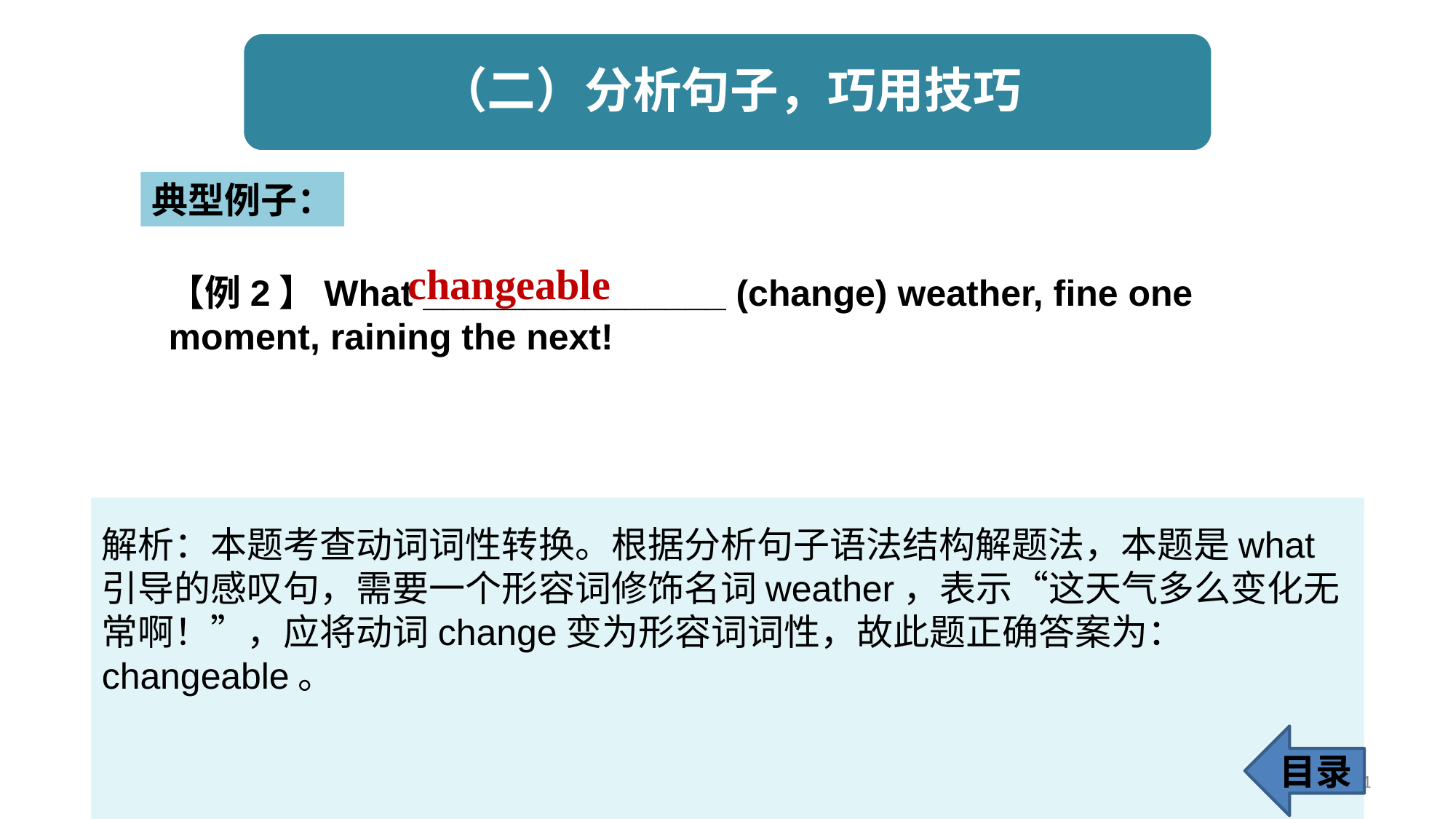

（二）分析句子，巧用技巧
典型例子：
changeable
【例2】What _______________ (change) weather, fine one moment, raining the next!

解析：本题考查动词词性转换。根据分析句子语法结构解题法，本题是what引导的感叹句，需要一个形容词修饰名词weather，表示“这天气多么变化无常啊！”，应将动词change变为形容词词性，故此题正确答案为：changeable。
目录
21